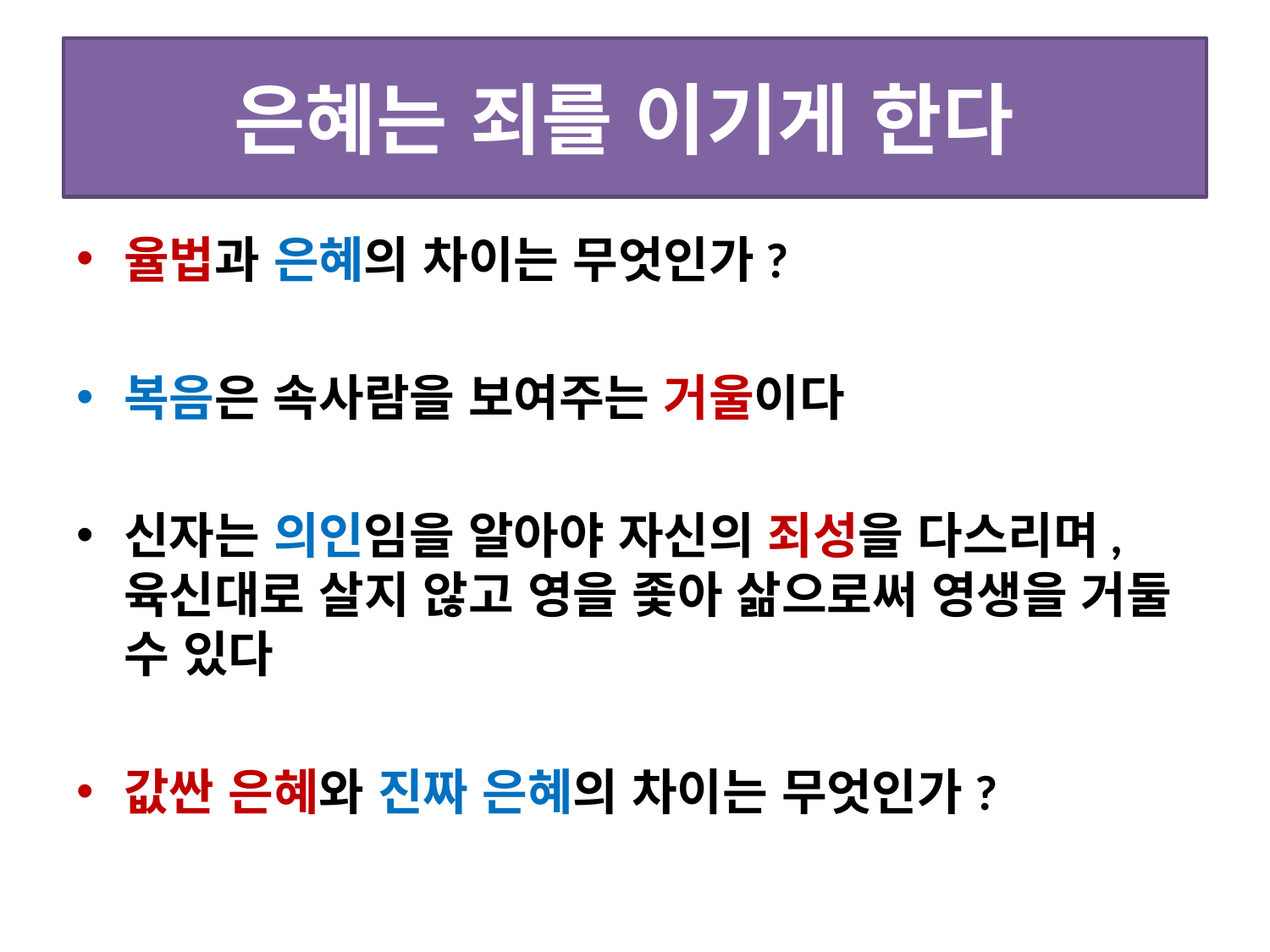

# 은혜는 죄를 이기게 한다
율법과 은혜의 차이는 무엇인가?

복음은 속사람을 보여주는 거울이다

신자는 의인임을 알아야 자신의 죄성을 다스리며, 육신대로 살지 않고 영을 좇아 삶으로써 영생을 거둘 수 있다

값싼 은혜와 진짜 은혜의 차이는 무엇인가?